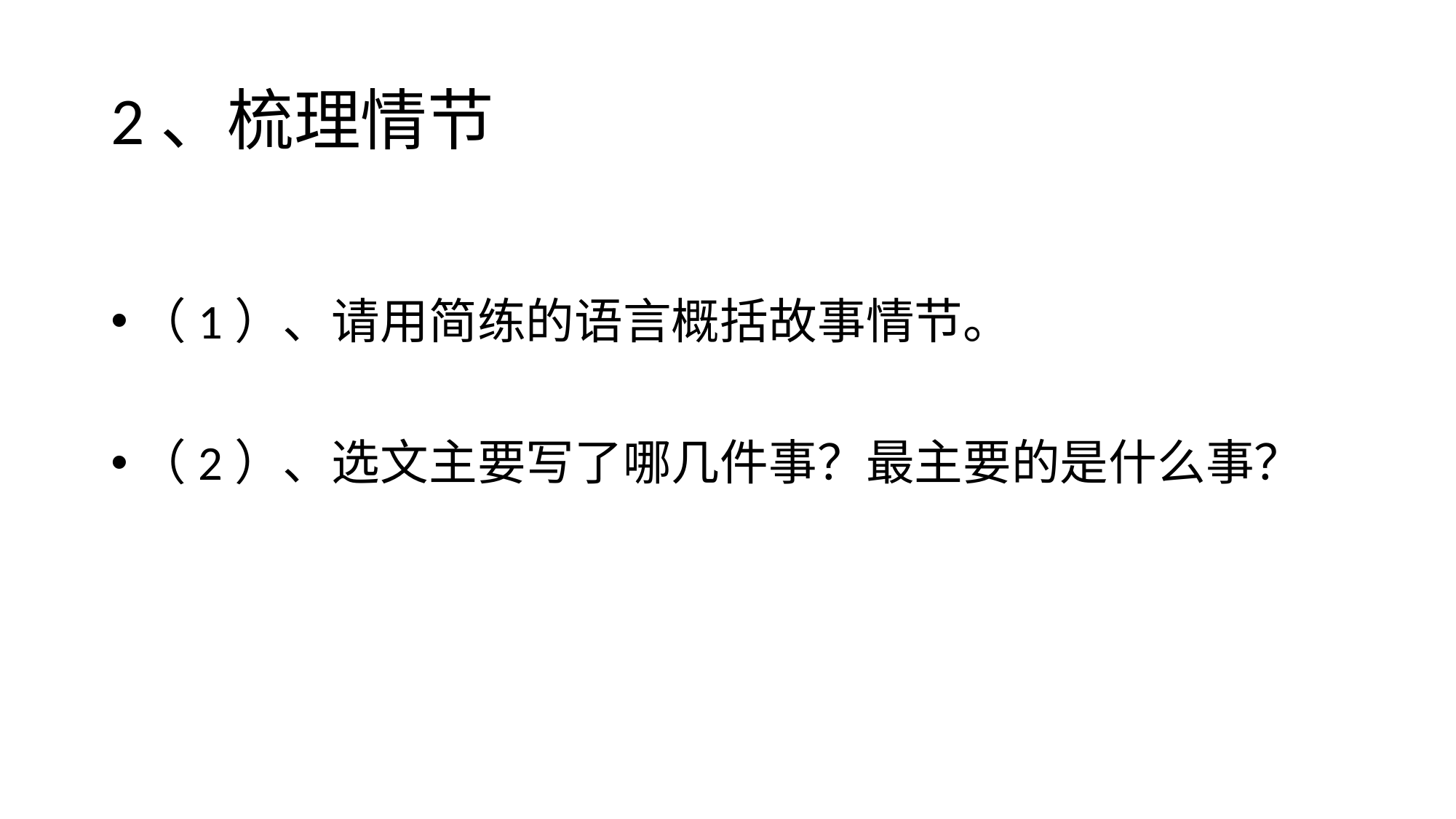

# 2、梳理情节

（1）、请用简练的语言概括故事情节。

（2）、选文主要写了哪几件事？最主要的是什么事？